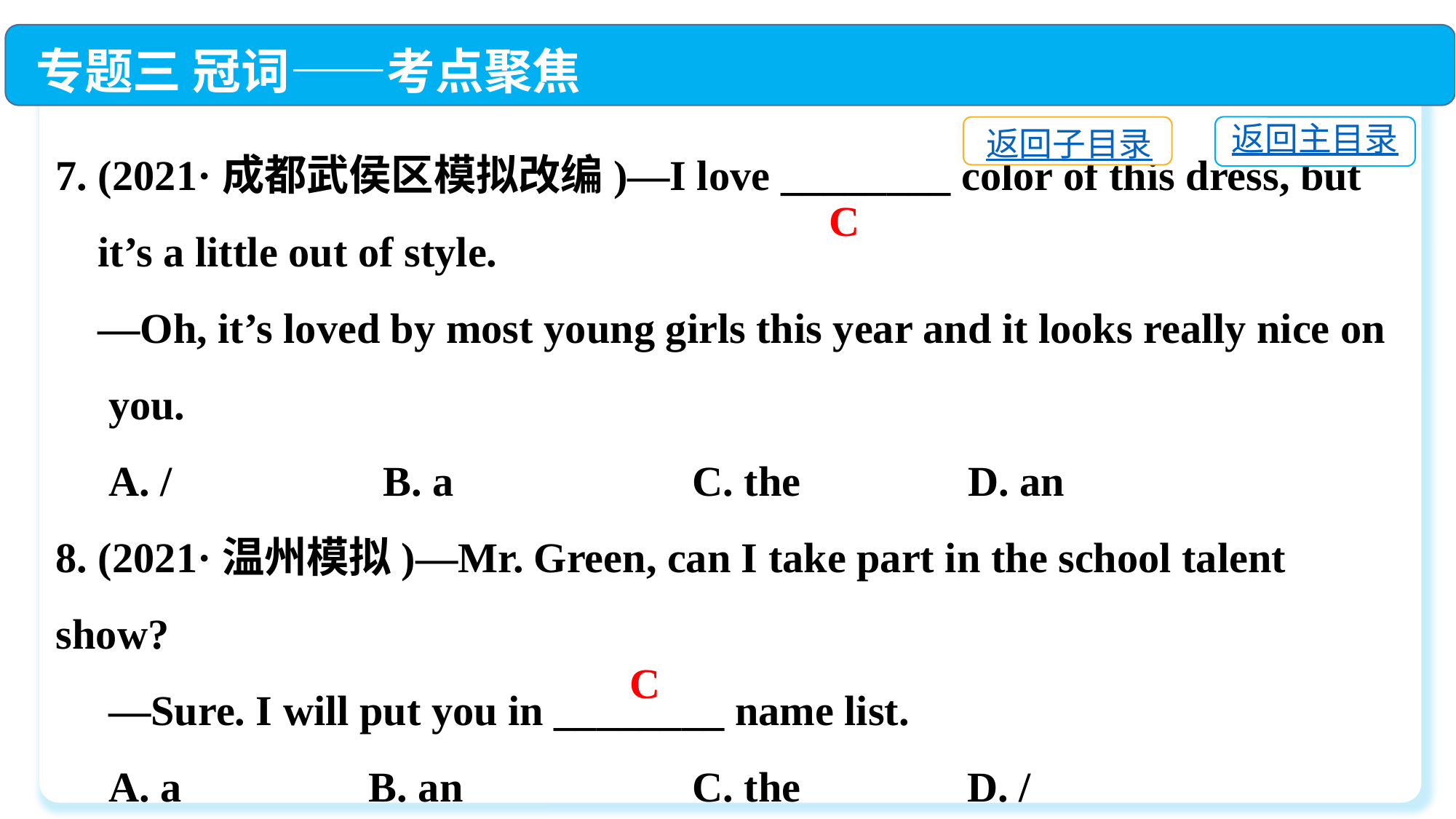

专题三 冠词——考点聚焦

7. (2021·成都武侯区模拟改编)—I love ________ color of this dress, but
    it’s a little out of style.
    —Oh, it’s loved by most young girls this year and it looks really nice on
     you.
     A. /　　　 	B. a	                   C. the　　	   D. an
8. (2021·温州模拟)—Mr. Green, can I take part in the school talent show?
     —Sure. I will put you in ________ name list.
     A. a	         B. an	                   C. the	              D. /
返回主目录

返回子目录
C
C